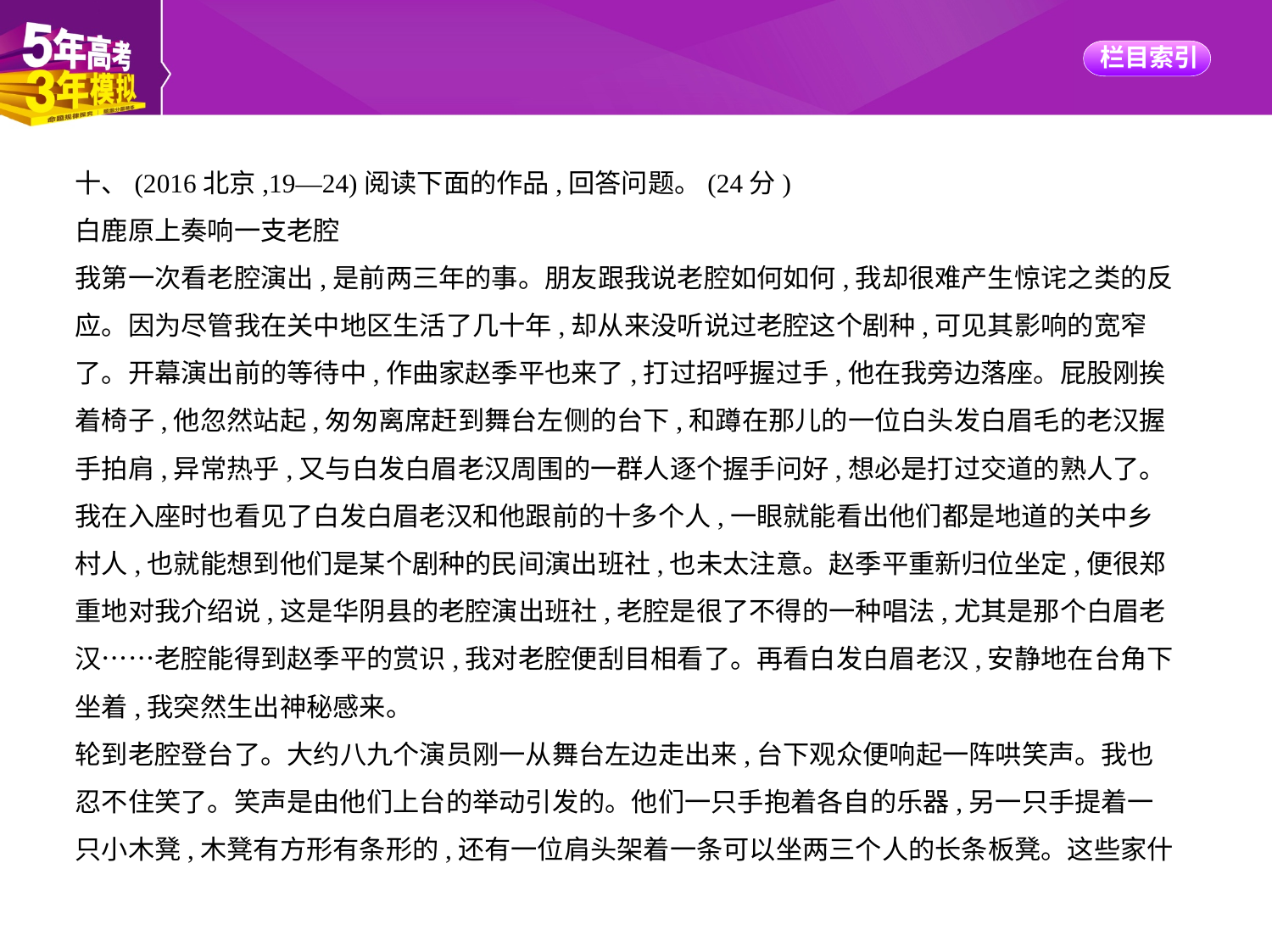

十、(2016北京,19—24)阅读下面的作品,回答问题。(24分)
白鹿原上奏响一支老腔
我第一次看老腔演出,是前两三年的事。朋友跟我说老腔如何如何,我却很难产生惊诧之类的反
应。因为尽管我在关中地区生活了几十年,却从来没听说过老腔这个剧种,可见其影响的宽窄
了。开幕演出前的等待中,作曲家赵季平也来了,打过招呼握过手,他在我旁边落座。屁股刚挨
着椅子,他忽然站起,匆匆离席赶到舞台左侧的台下,和蹲在那儿的一位白头发白眉毛的老汉握
手拍肩,异常热乎,又与白发白眉老汉周围的一群人逐个握手问好,想必是打过交道的熟人了。
我在入座时也看见了白发白眉老汉和他跟前的十多个人,一眼就能看出他们都是地道的关中乡
村人,也就能想到他们是某个剧种的民间演出班社,也未太注意。赵季平重新归位坐定,便很郑
重地对我介绍说,这是华阴县的老腔演出班社,老腔是很了不得的一种唱法,尤其是那个白眉老
汉……老腔能得到赵季平的赏识,我对老腔便刮目相看了。再看白发白眉老汉,安静地在台角下
坐着,我突然生出神秘感来。
轮到老腔登台了。大约八九个演员刚一从舞台左边走出来,台下观众便响起一阵哄笑声。我也
忍不住笑了。笑声是由他们上台的举动引发的。他们一只手抱着各自的乐器,另一只手提着一
只小木凳,木凳有方形有条形的,还有一位肩头架着一条可以坐两三个人的长条板凳。这些家什